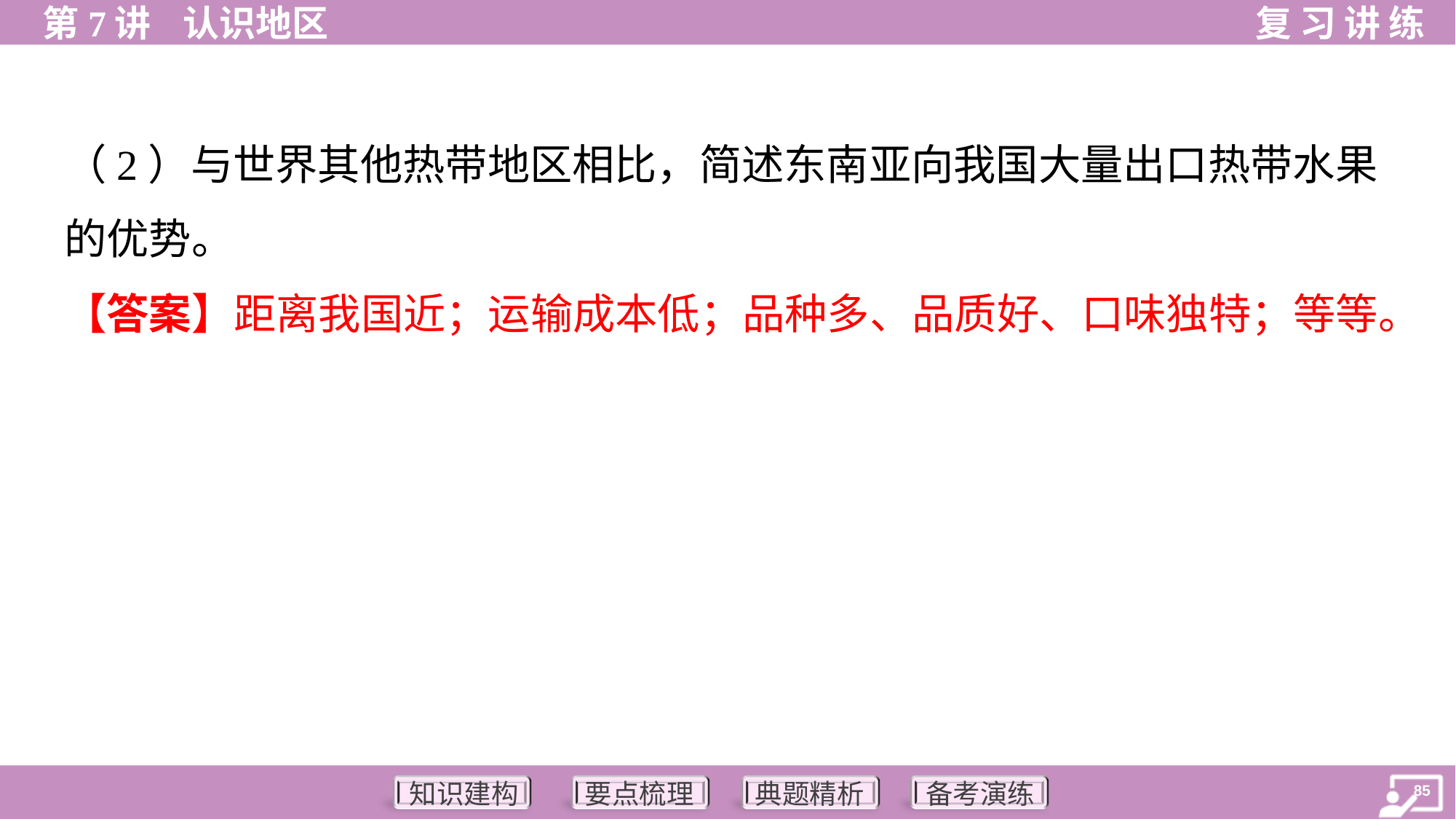

（2）与世界其他热带地区相比，简述东南亚向我国大量出口热带水果
的优势。
【答案】距离我国近；运输成本低；品种多、品质好、口味独特；等等。